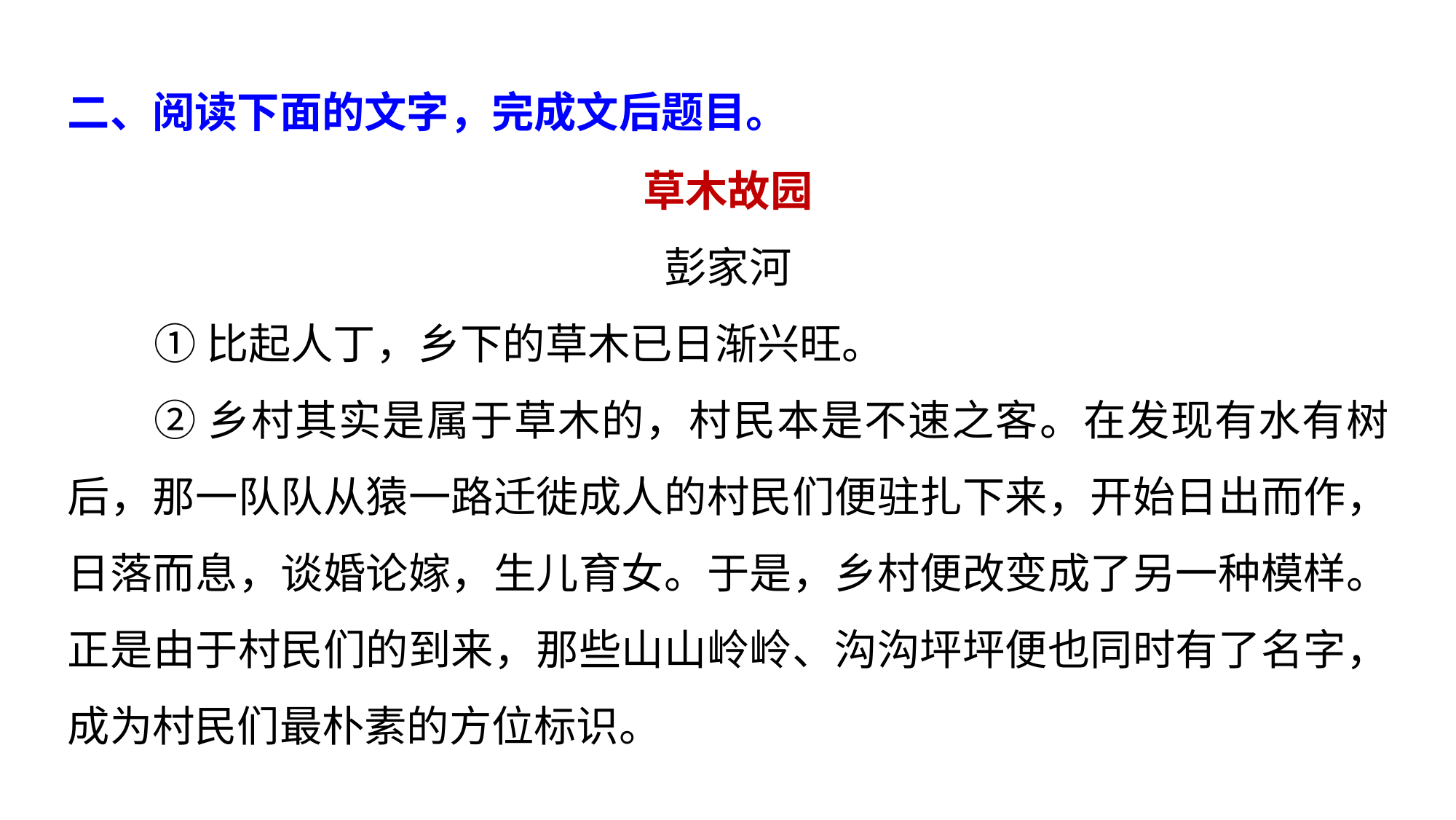

二、阅读下面的文字，完成文后题目。
草木故园
彭家河
①比起人丁，乡下的草木已日渐兴旺。
②乡村其实是属于草木的，村民本是不速之客。在发现有水有树后，那一队队从猿一路迁徙成人的村民们便驻扎下来，开始日出而作，日落而息，谈婚论嫁，生儿育女。于是，乡村便改变成了另一种模样。正是由于村民们的到来，那些山山岭岭、沟沟坪坪便也同时有了名字，成为村民们最朴素的方位标识。